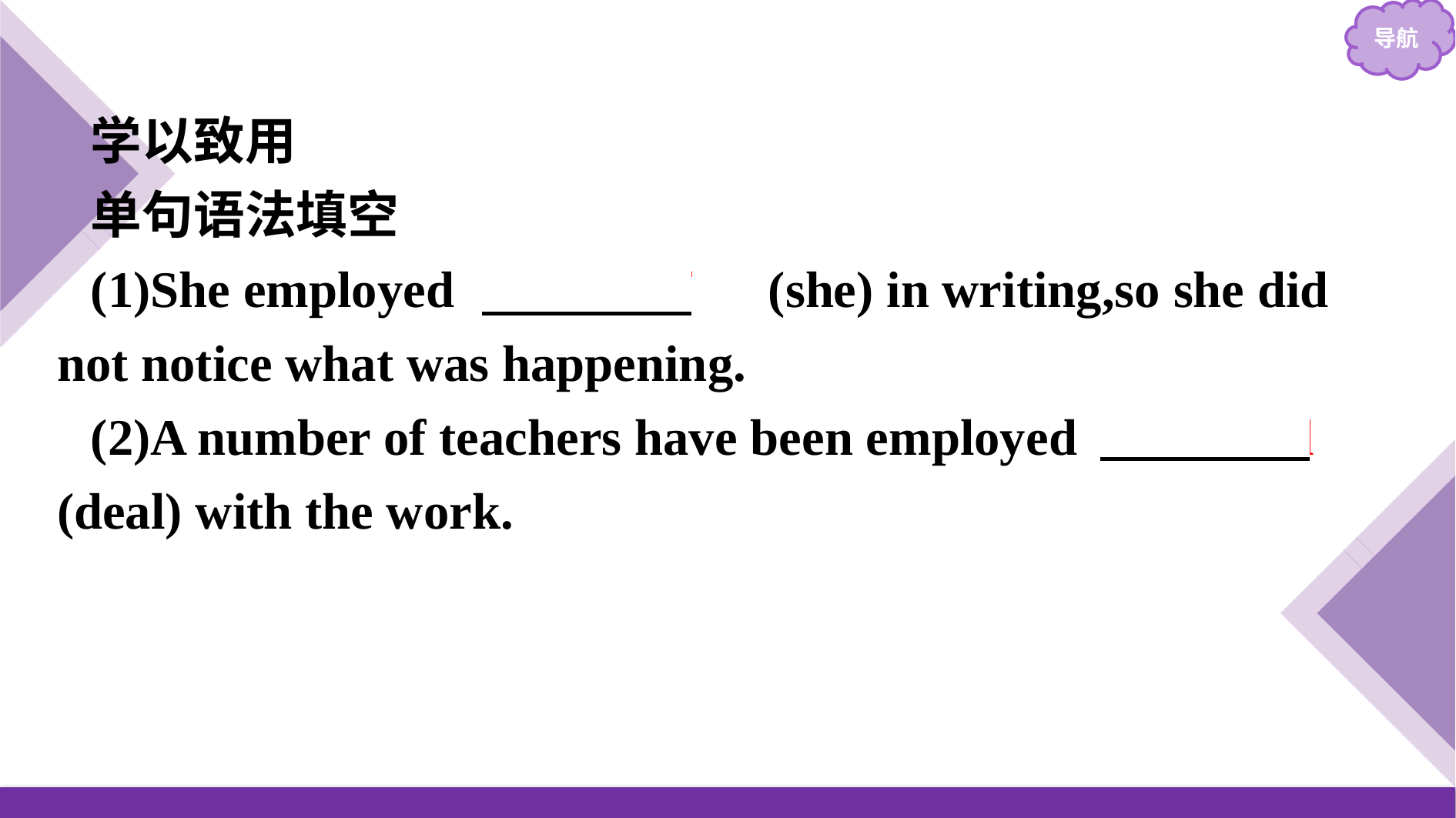

学以致用
单句语法填空
(1)She employed 　herself　(she) in writing,so she did not notice what was happening.
(2)A number of teachers have been employed 　to deal　(deal) with the work.